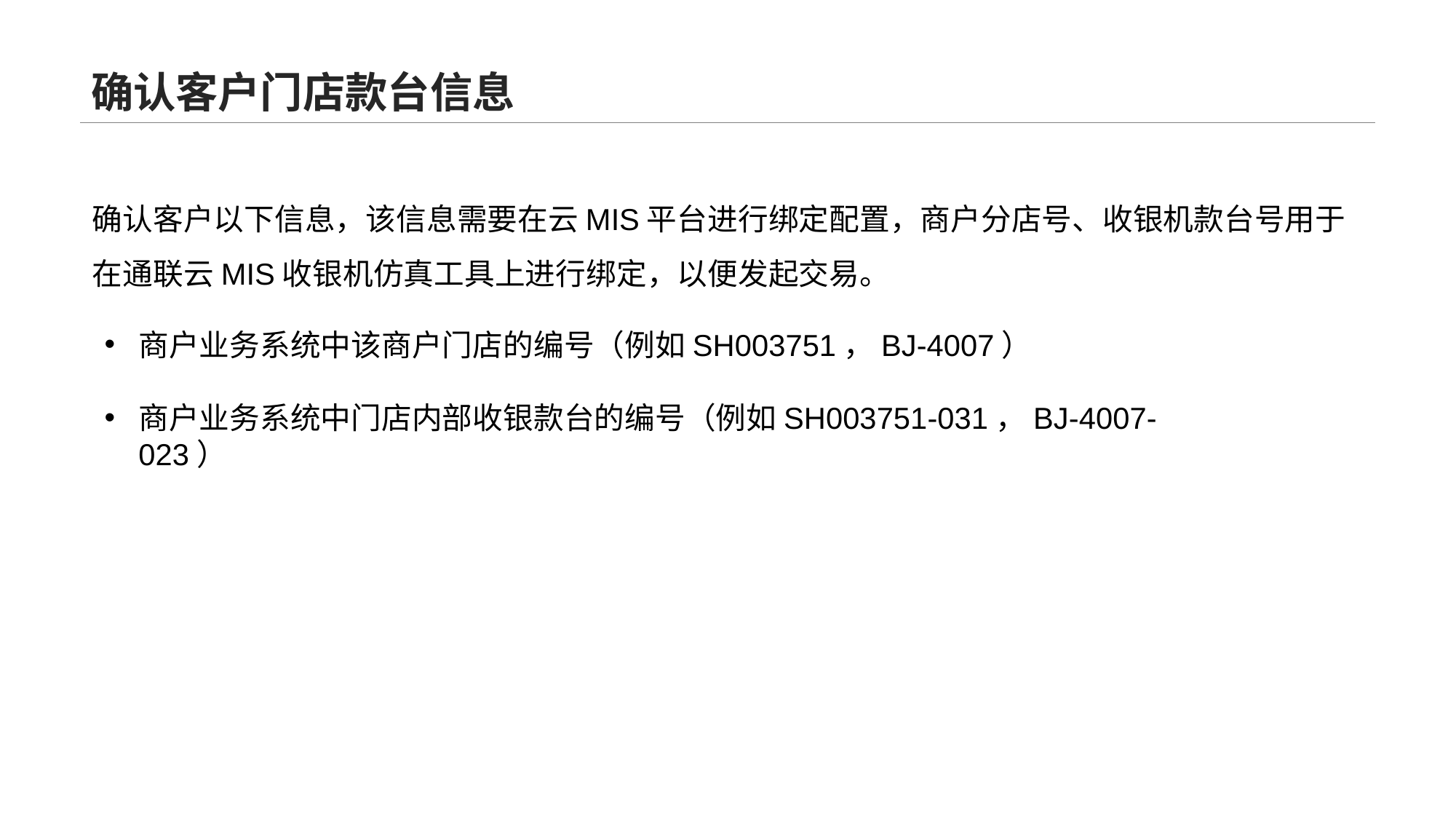

# 确认客户门店款台信息

确认客户以下信息，该信息需要在云MIS平台进行绑定配置，商户分店号、收银机款台号用于在通联云MIS收银机仿真工具上进行绑定，以便发起交易。

商户业务系统中该商户门店的编号（例如SH003751，BJ-4007）

商户业务系统中门店内部收银款台的编号（例如SH003751-031，BJ-4007-023）